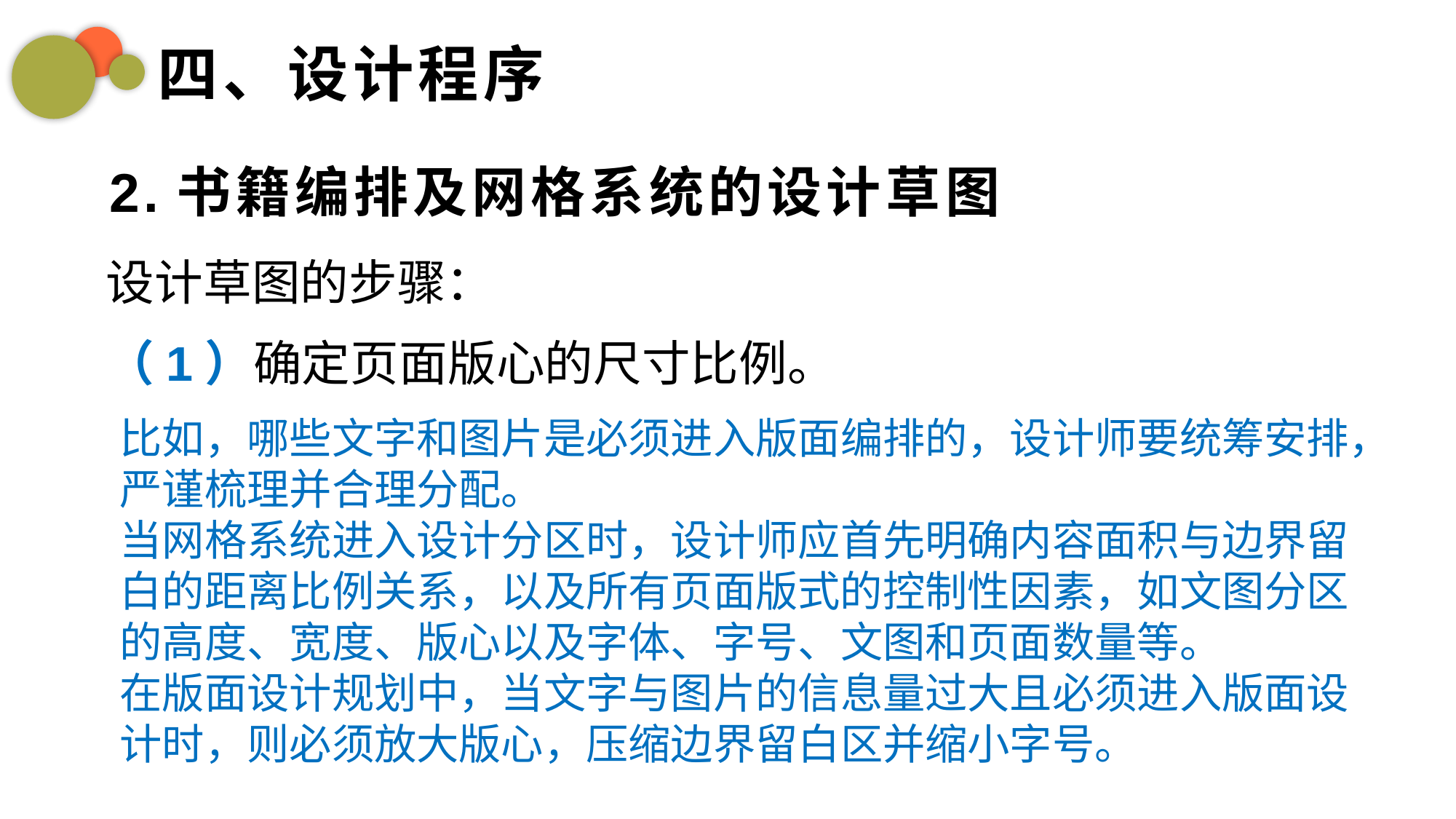

四、设计程序
2.书籍编排及网格系统的设计草图
设计草图的步骤：
（1）确定页面版心的尺寸比例。
比如，哪些文字和图片是必须进入版面编排的，设计师要统筹安排，严谨梳理并合理分配。
当网格系统进入设计分区时，设计师应首先明确内容面积与边界留白的距离比例关系，以及所有页面版式的控制性因素，如文图分区的高度、宽度、版心以及字体、字号、文图和页面数量等。
在版面设计规划中，当文字与图片的信息量过大且必须进入版面设计时，则必须放大版心，压缩边界留白区并缩小字号。